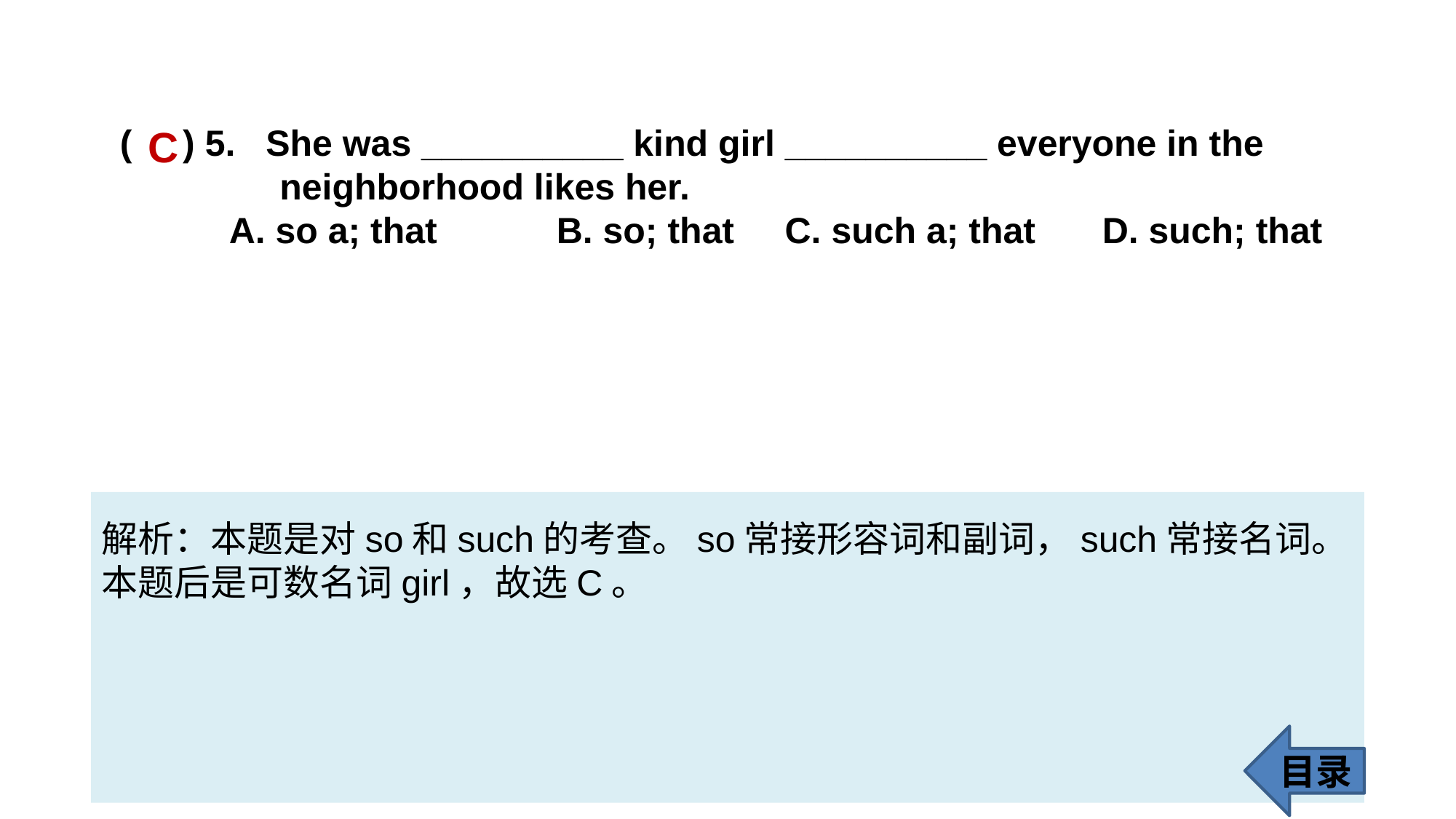

(     ) 5.   She was __________ kind girl __________ everyone in the 		     neighborhood likes her.
	A. so a; that 	B. so; that	 C. such a; that 	D. such; that
C

解析：本题是对so和such的考查。so常接形容词和副词，such常接名词。本题后是可数名词girl，故选C。
目录
64